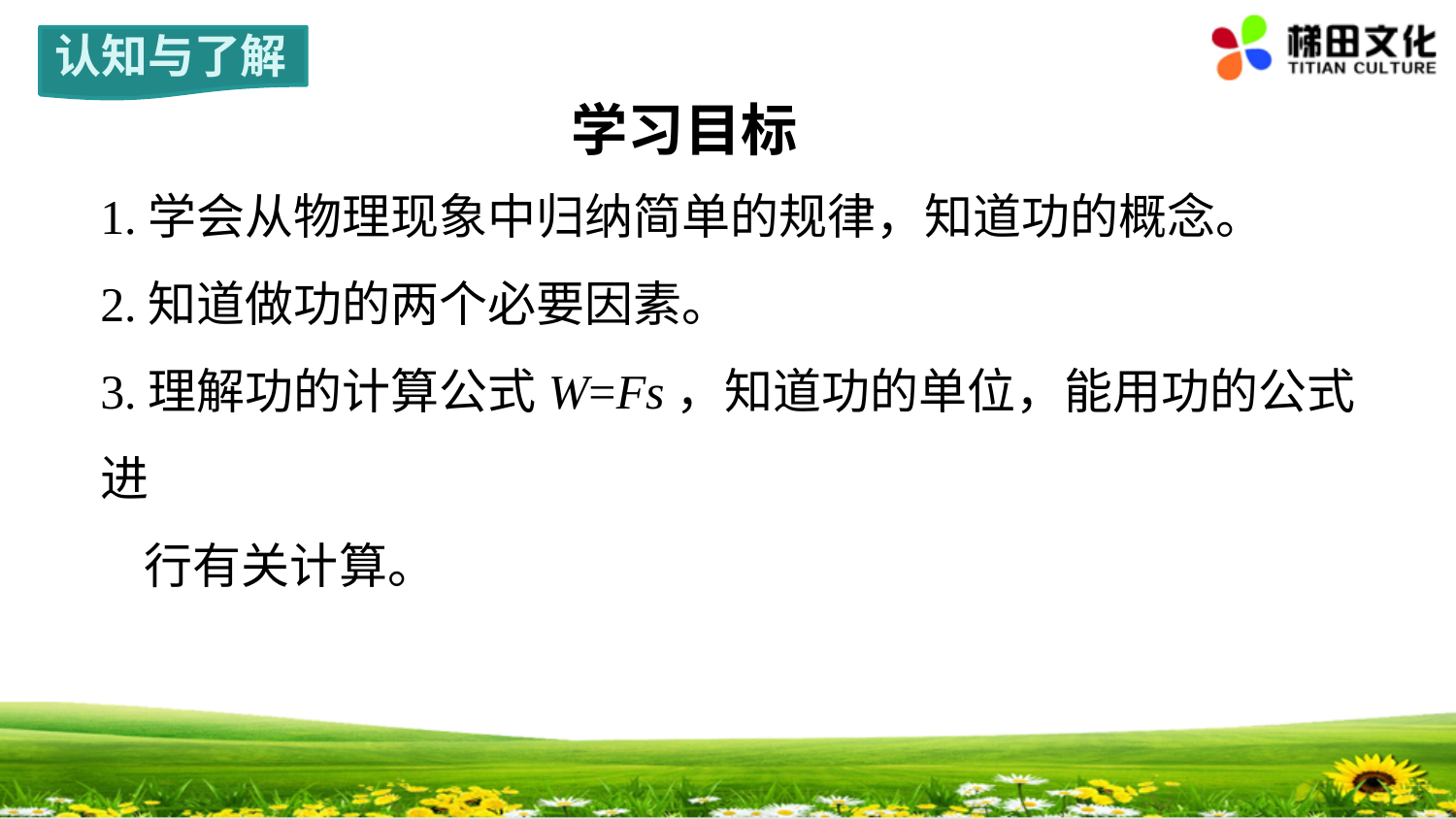

认知与了解

学习目标
1.学会从物理现象中归纳简单的规律，知道功的概念。
2.知道做功的两个必要因素。
3.理解功的计算公式W=Fs，知道功的单位，能用功的公式进
   行有关计算。